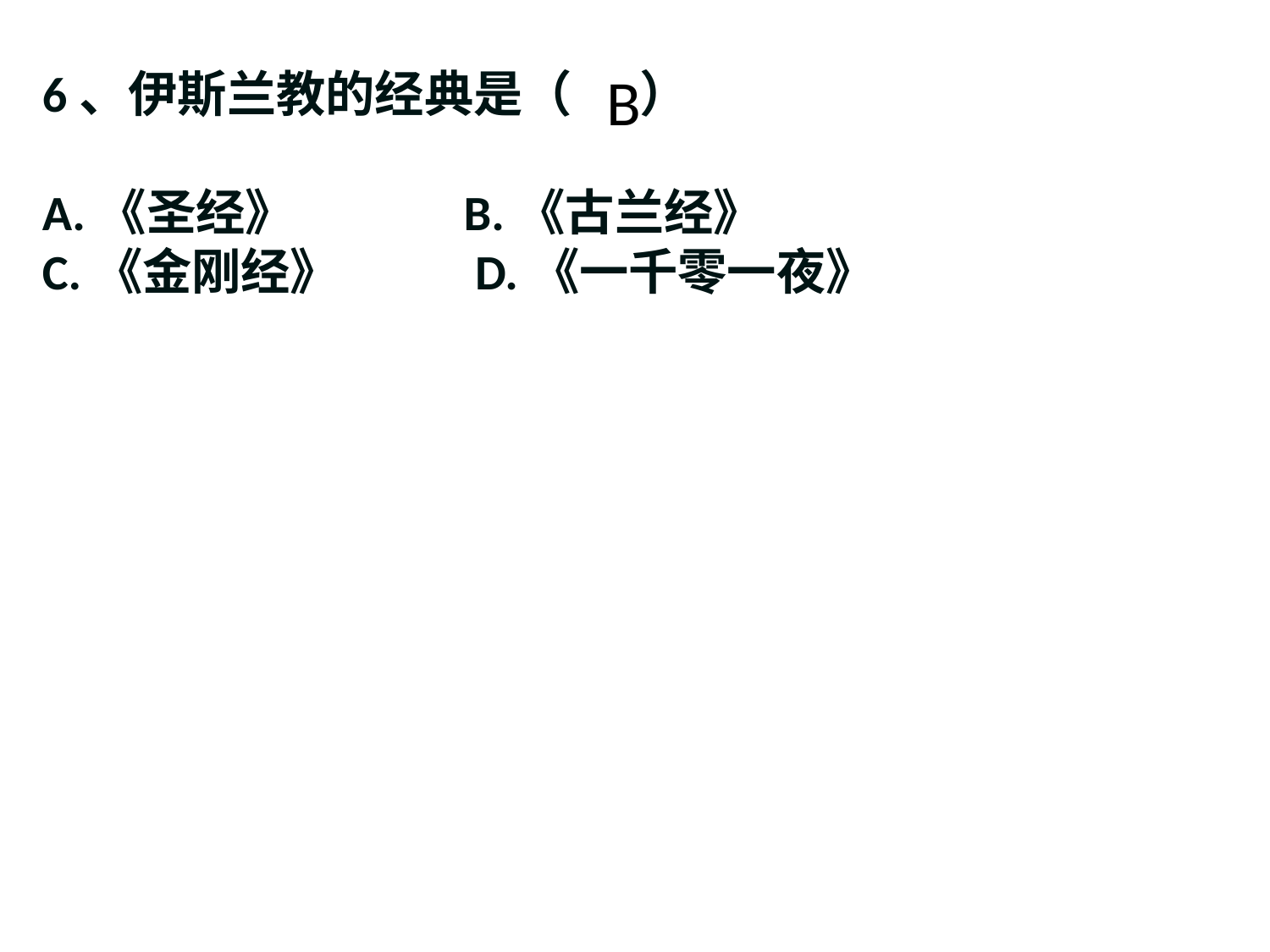

6、伊斯兰教的经典是（      ）

A.《圣经》              B.《古兰经》
C.《金刚经》           D.《一千零一夜》
B